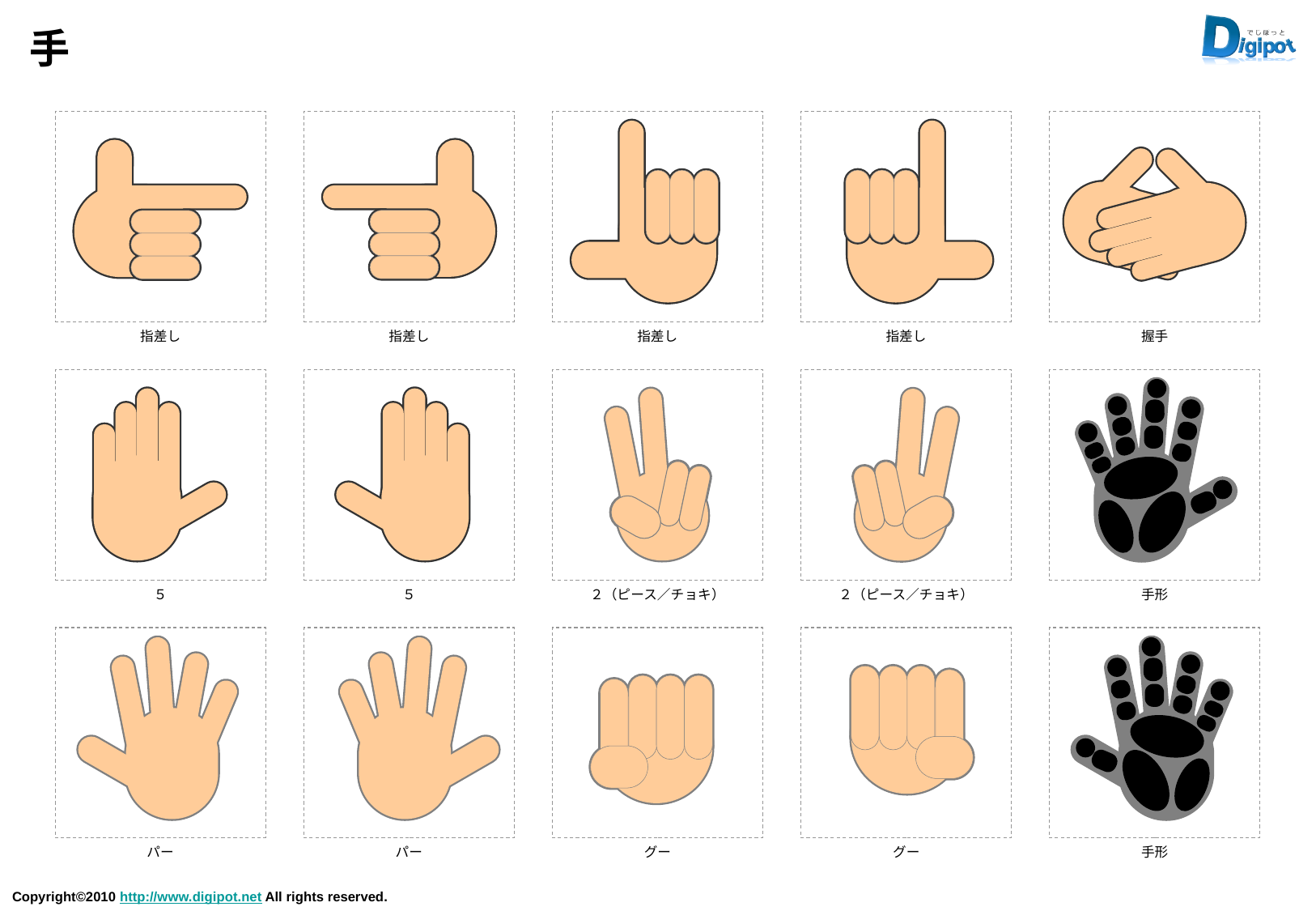

# 手

指差し
指差し
指差し
指差し
握手

５
５
２（ピース／チョキ）
２（ピース／チョキ）
手形

パー
パー
グー
グー
手形